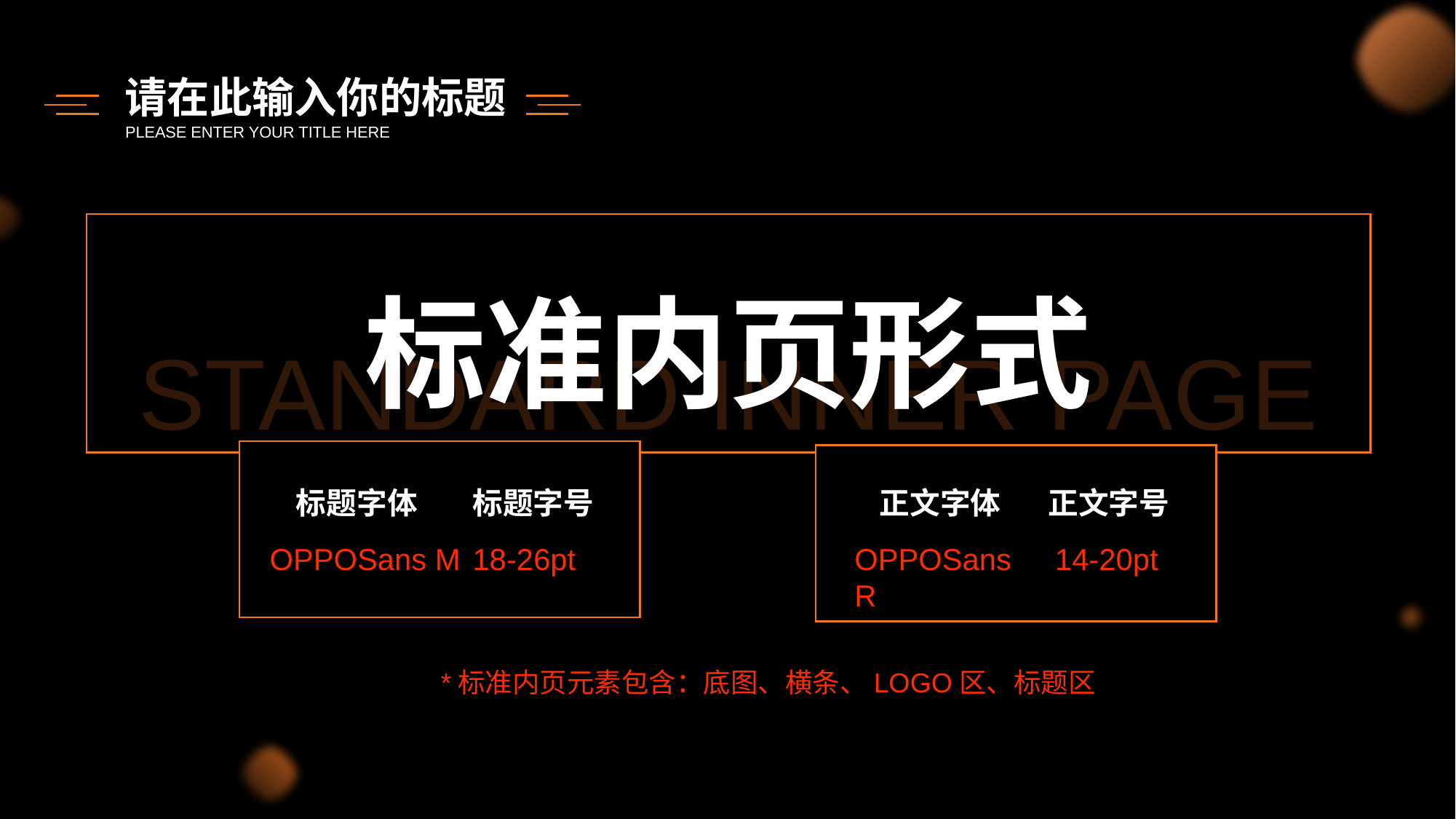

请在此输入你的标题
PLEASE ENTER YOUR TITLE HERE

标准内页形式
STANDARD INNER PAGE

标题字体
标题字号
正文字体
正文字号
OPPOSans M
18-26pt
OPPOSans R
14-20pt

*标准内页元素包含：底图、横条、LOGO区、标题区